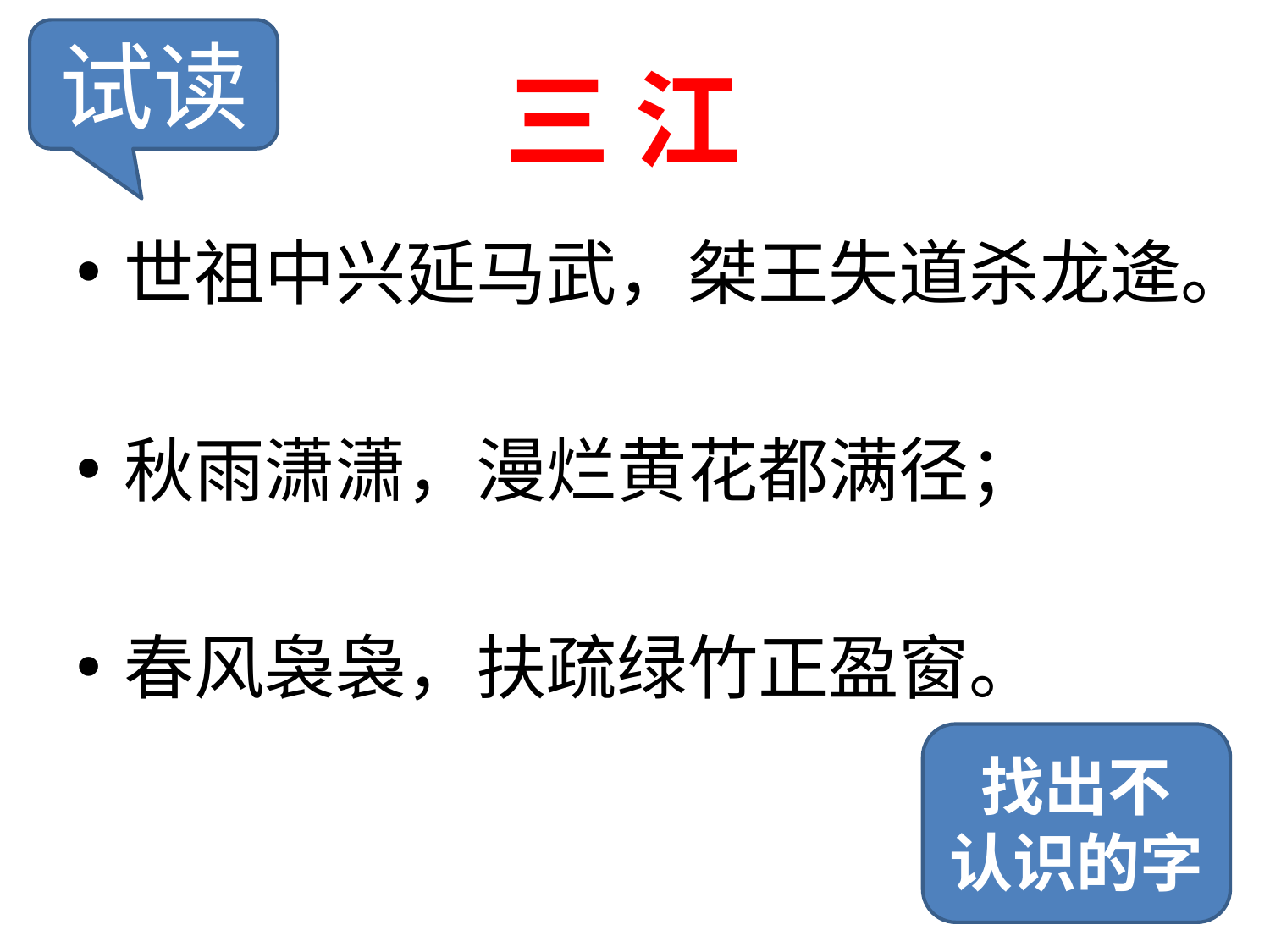

试读
# 三 江
世祖中兴延马武，桀王失道杀龙逄。

秋雨潇潇，漫烂黄花都满径；

春风袅袅，扶疏绿竹正盈窗。
找出不
认识的字